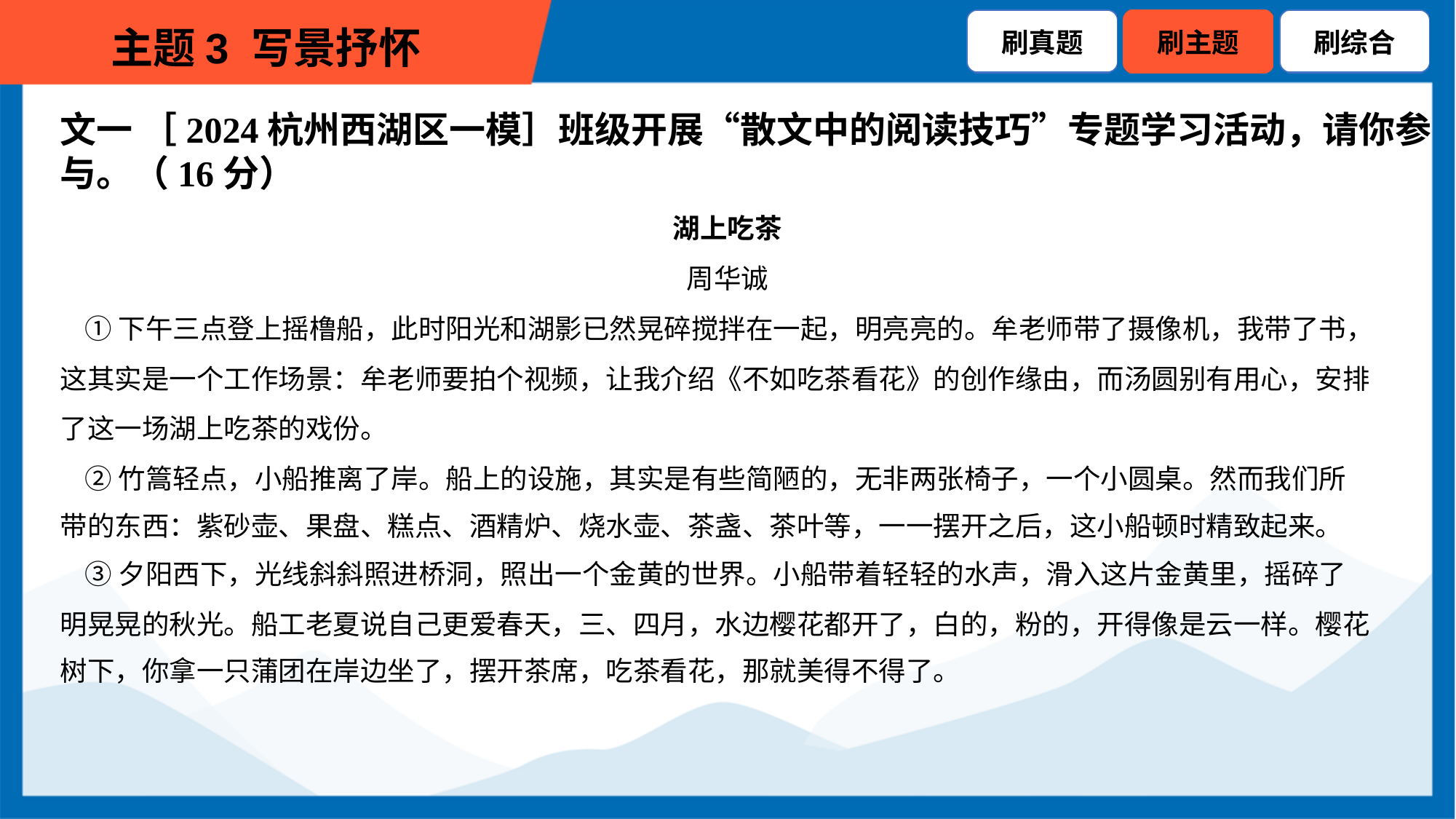

文一 ［2024杭州西湖区一模］班级开展“散文中的阅读技巧”专题学习活动，请你参
与。（16分）
湖上吃茶
周华诚
    ①下午三点登上摇橹船，此时阳光和湖影已然晃碎搅拌在一起，明亮亮的。牟老师带了摄像机，我带了书，
这其实是一个工作场景：牟老师要拍个视频，让我介绍《不如吃茶看花》的创作缘由，而汤圆别有用心，安排
了这一场湖上吃茶的戏份。
    ②竹篙轻点，小船推离了岸。船上的设施，其实是有些简陋的，无非两张椅子，一个小圆桌。然而我们所
带的东西：紫砂壶、果盘、糕点、酒精炉、烧水壶、茶盏、茶叶等，一一摆开之后，这小船顿时精致起来。
    ③夕阳西下，光线斜斜照进桥洞，照出一个金黄的世界。小船带着轻轻的水声，滑入这片金黄里，摇碎了
明晃晃的秋光。船工老夏说自己更爱春天，三、四月，水边樱花都开了，白的，粉的，开得像是云一样。樱花
树下，你拿一只蒲团在岸边坐了，摆开茶席，吃茶看花，那就美得不得了。